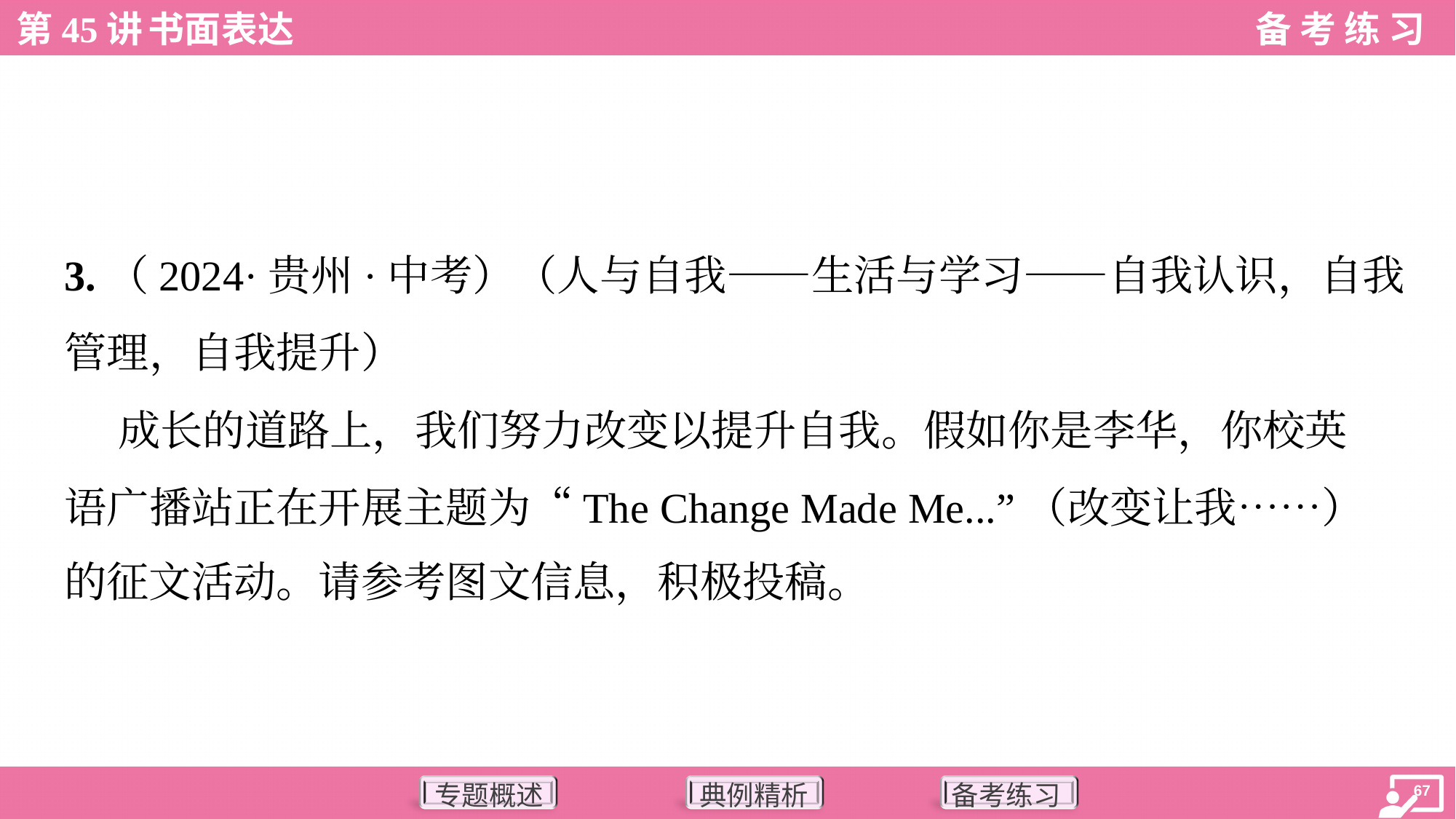

3.（2024·贵州·中考）（人与自我——生活与学习——自我认识，自我
管理，自我提升）
    成长的道路上，我们努力改变以提升自我。假如你是李华，你校英
语广播站正在开展主题为“The Change Made Me...”（改变让我……）
的征文活动。请参考图文信息，积极投稿。